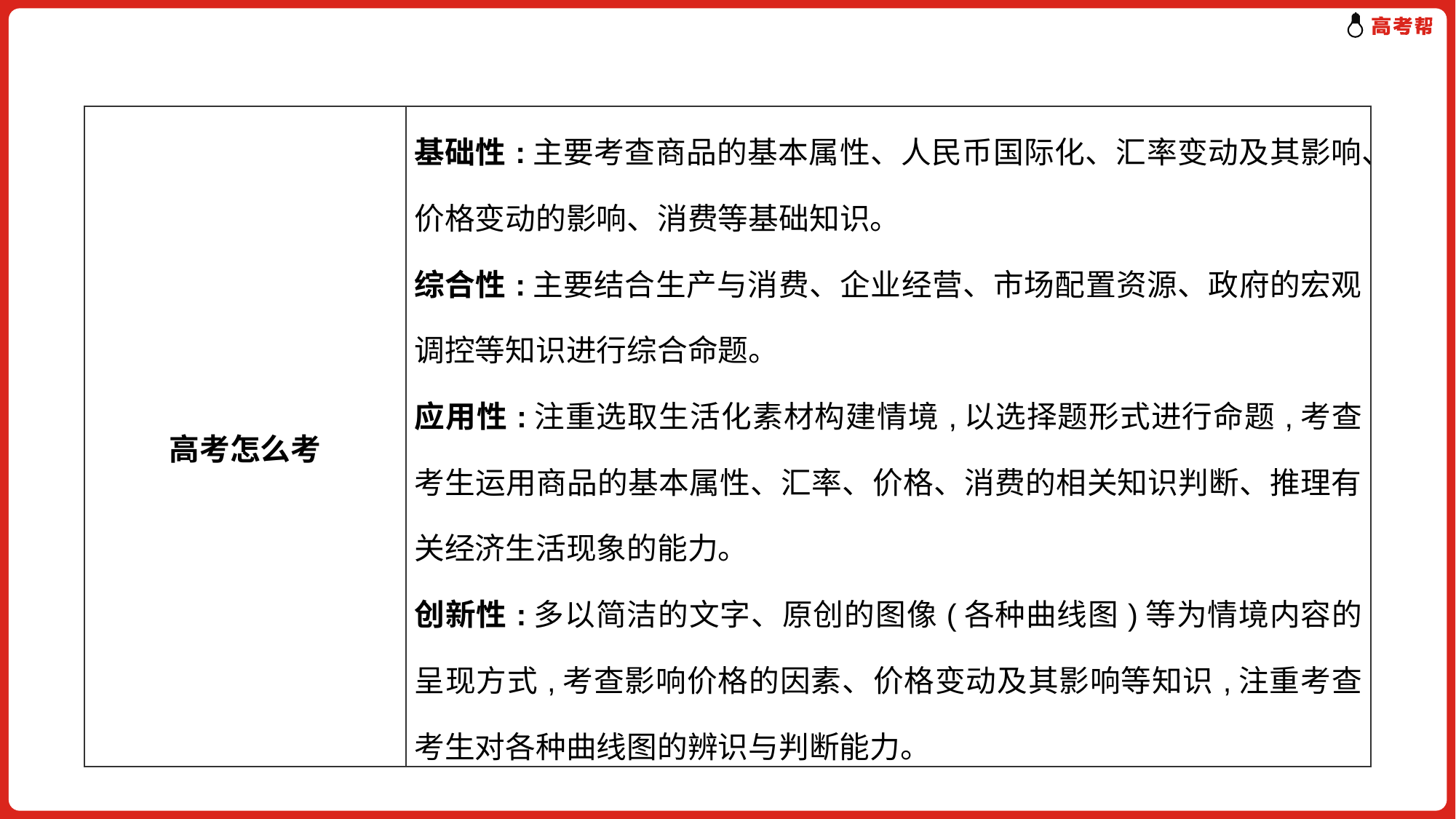

| 高考怎么考 | 基础性:主要考查商品的基本属性、人民币国际化、汇率变动及其影响、价格变动的影响、消费等基础知识。 综合性:主要结合生产与消费、企业经营、市场配置资源、政府的宏观调控等知识进行综合命题。 应用性:注重选取生活化素材构建情境,以选择题形式进行命题,考查考生运用商品的基本属性、汇率、价格、消费的相关知识判断、推理有关经济生活现象的能力。 创新性:多以简洁的文字、原创的图像(各种曲线图)等为情境内容的呈现方式,考查影响价格的因素、价格变动及其影响等知识,注重考查考生对各种曲线图的辨识与判断能力。 |
| --- | --- |